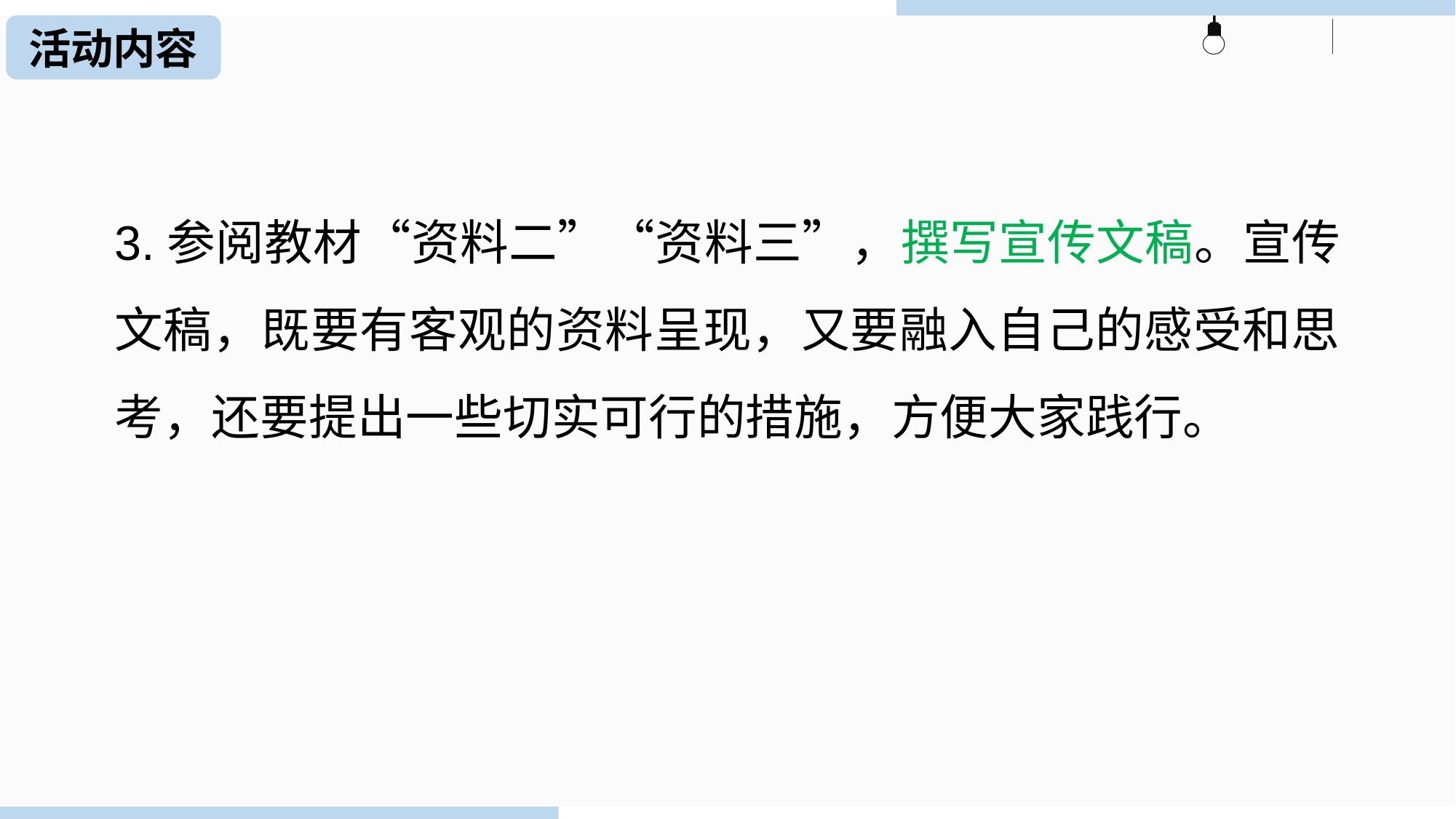

活动内容
3.参阅教材“资料二”“资料三”，撰写宣传文稿。宣传文稿，既要有客观的资料呈现，又要融入自己的感受和思考，还要提出一些切实可行的措施，方便大家践行。